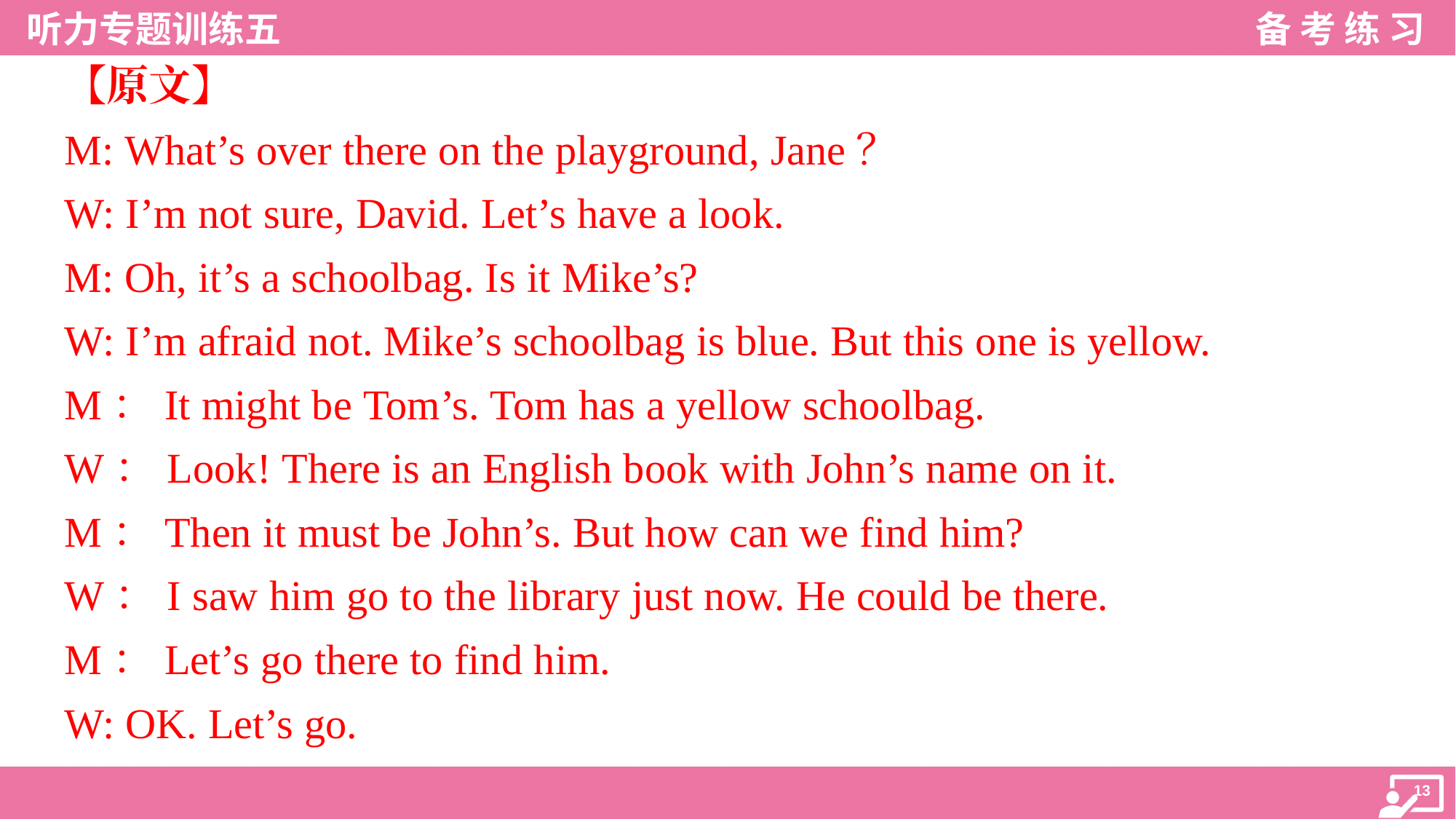

【原文】
M: What’s over there on the playground, Jane？
W: I’m not sure, David. Let’s have a look.
M: Oh, it’s a schoolbag. Is it Mike’s?
W: I’m afraid not. Mike’s schoolbag is blue. But this one is yellow.
M：It might be Tom’s. Tom has a yellow schoolbag.
W：Look! There is an English book with John’s name on it.
M：Then it must be John’s. But how can we find him?
W：I saw him go to the library just now. He could be there.
M：Let’s go there to find him.
W: OK. Let’s go.